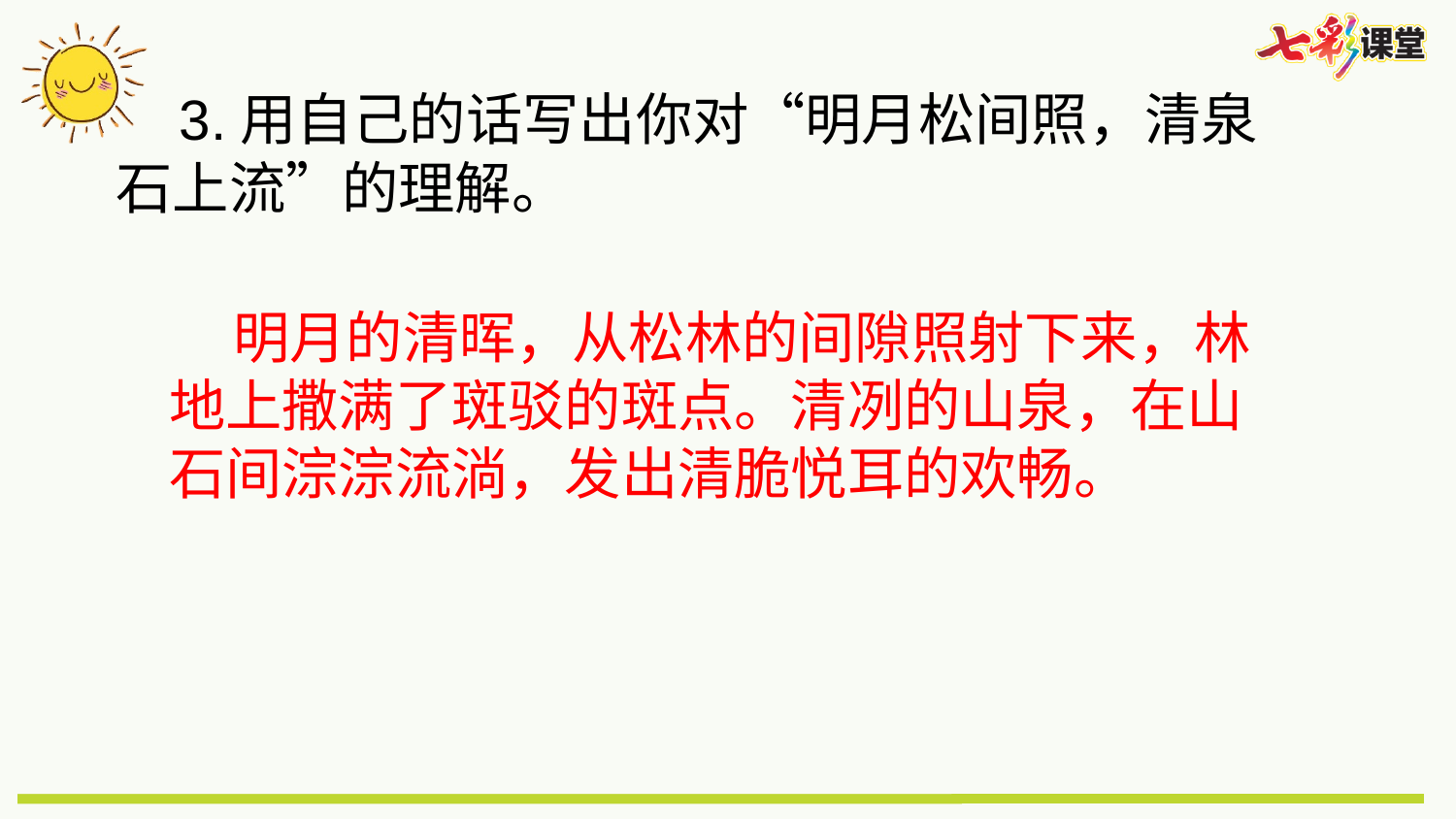

3.用自己的话写出你对“明月松间照，清泉石上流”的理解。
    明月的清晖，从松林的间隙照射下来，林地上撒满了斑驳的斑点。清冽的山泉，在山石间淙淙流淌，发出清脆悦耳的欢畅。